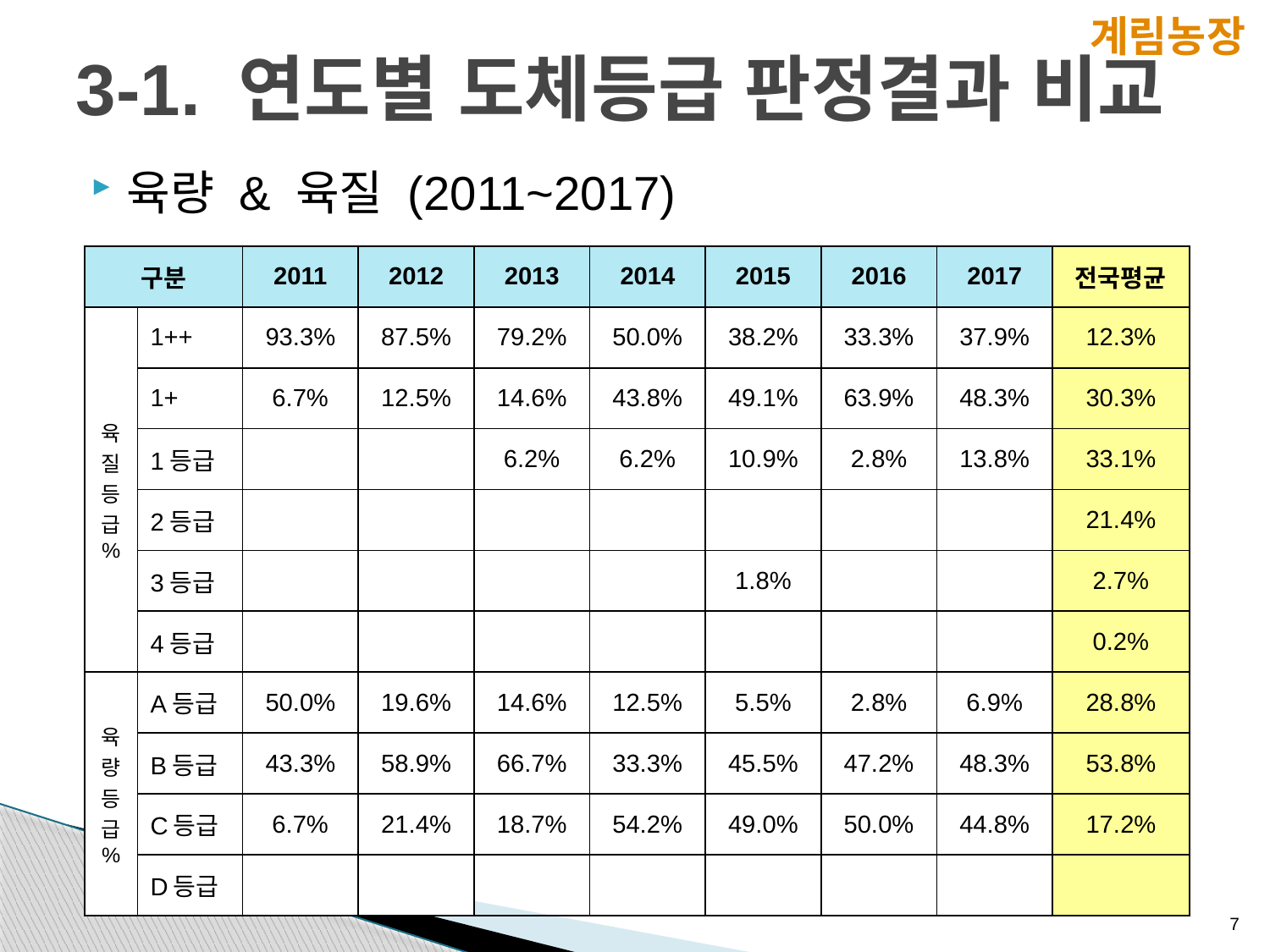

계림농장
# 3-1. 연도별 도체등급 판정결과 비교
육량 & 육질 (2011~2017)
| 구분 |  | 2011 | 2012 | 2013 | 2014 | 2015 | 2016 | 2017 | 전국평균 |
| --- | --- | --- | --- | --- | --- | --- | --- | --- | --- |
| 육질 등급 % | 1++ | 93.3% | 87.5% | 79.2% | 50.0% | 38.2% | 33.3% | 37.9% | 12.3% |
|  | 1+ | 6.7% | 12.5% | 14.6% | 43.8% | 49.1% | 63.9% | 48.3% | 30.3% |
|  | 1등급 |  |  | 6.2% | 6.2% | 10.9% | 2.8% | 13.8% | 33.1% |
|  | 2등급 |  |  |  |  |  |  |  | 21.4% |
|  | 3등급 |  |  |  |  | 1.8% |  |  | 2.7% |
|  | 4등급 |  |  |  |  |  |  |  | 0.2% |
| 육량 등급 % | A등급 | 50.0% | 19.6% | 14.6% | 12.5% | 5.5% | 2.8% | 6.9% | 28.8% |
|  | B등급 | 43.3% | 58.9% | 66.7% | 33.3% | 45.5% | 47.2% | 48.3% | 53.8% |
|  | C등급 | 6.7% | 21.4% | 18.7% | 54.2% | 49.0% | 50.0% | 44.8% | 17.2% |
|  | D등급 |  |  |  |  |  |  |  |  |

7